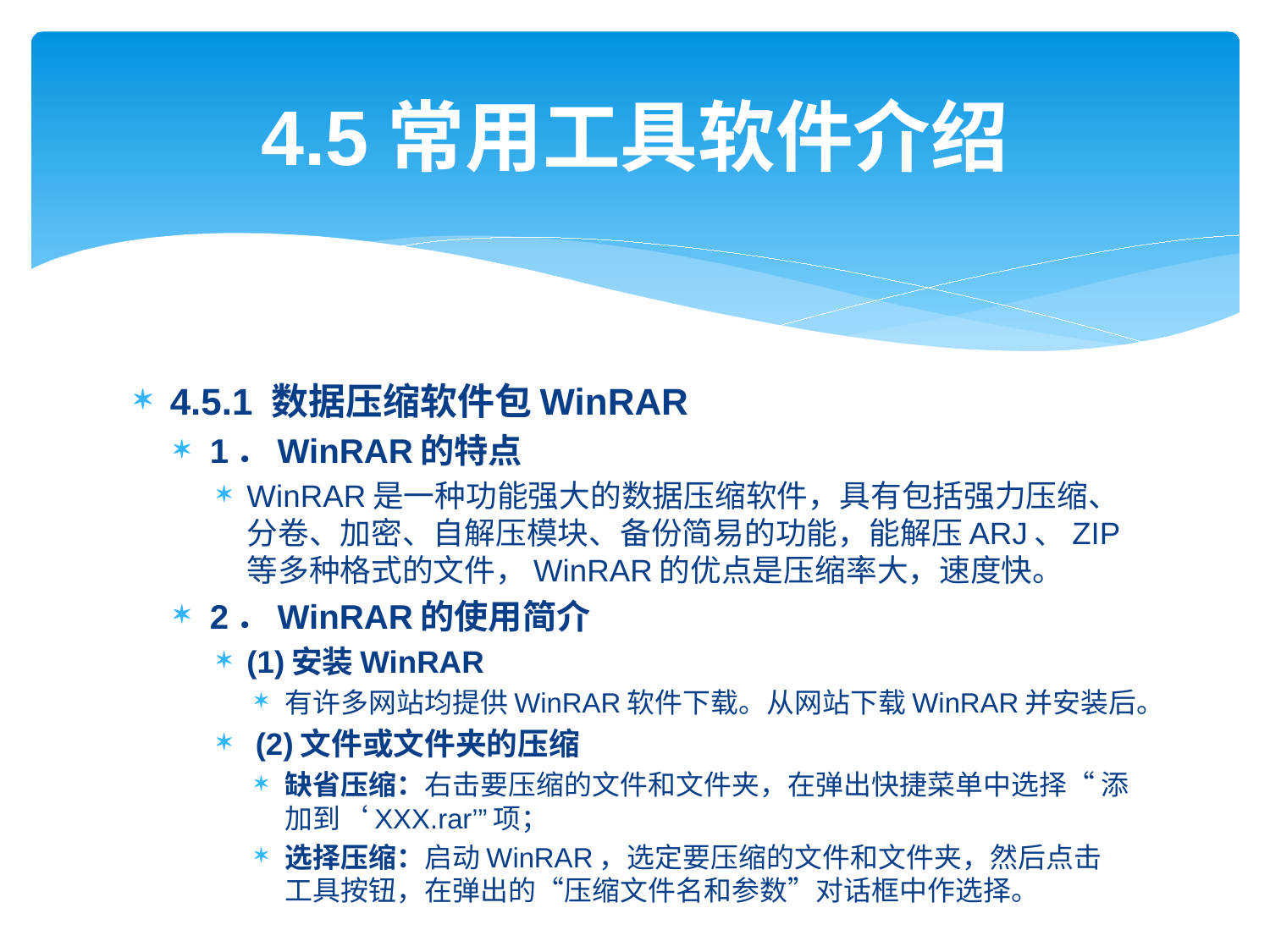

# 4.5常用工具软件介绍
4.5.1 数据压缩软件包WinRAR
1．WinRAR的特点
WinRAR是一种功能强大的数据压缩软件，具有包括强力压缩、分卷、加密、自解压模块、备份简易的功能，能解压ARJ、ZIP等多种格式的文件，WinRAR的优点是压缩率大，速度快。
2．WinRAR的使用简介
(1)安装WinRAR
有许多网站均提供WinRAR软件下载。从网站下载WinRAR并安装后。
 (2)文件或文件夹的压缩
缺省压缩：右击要压缩的文件和文件夹，在弹出快捷菜单中选择“ 添加到‘XXX.rar’”项；
选择压缩：启动WinRAR，选定要压缩的文件和文件夹，然后点击   工具按钮，在弹出的“压缩文件名和参数”对话框中作选择。